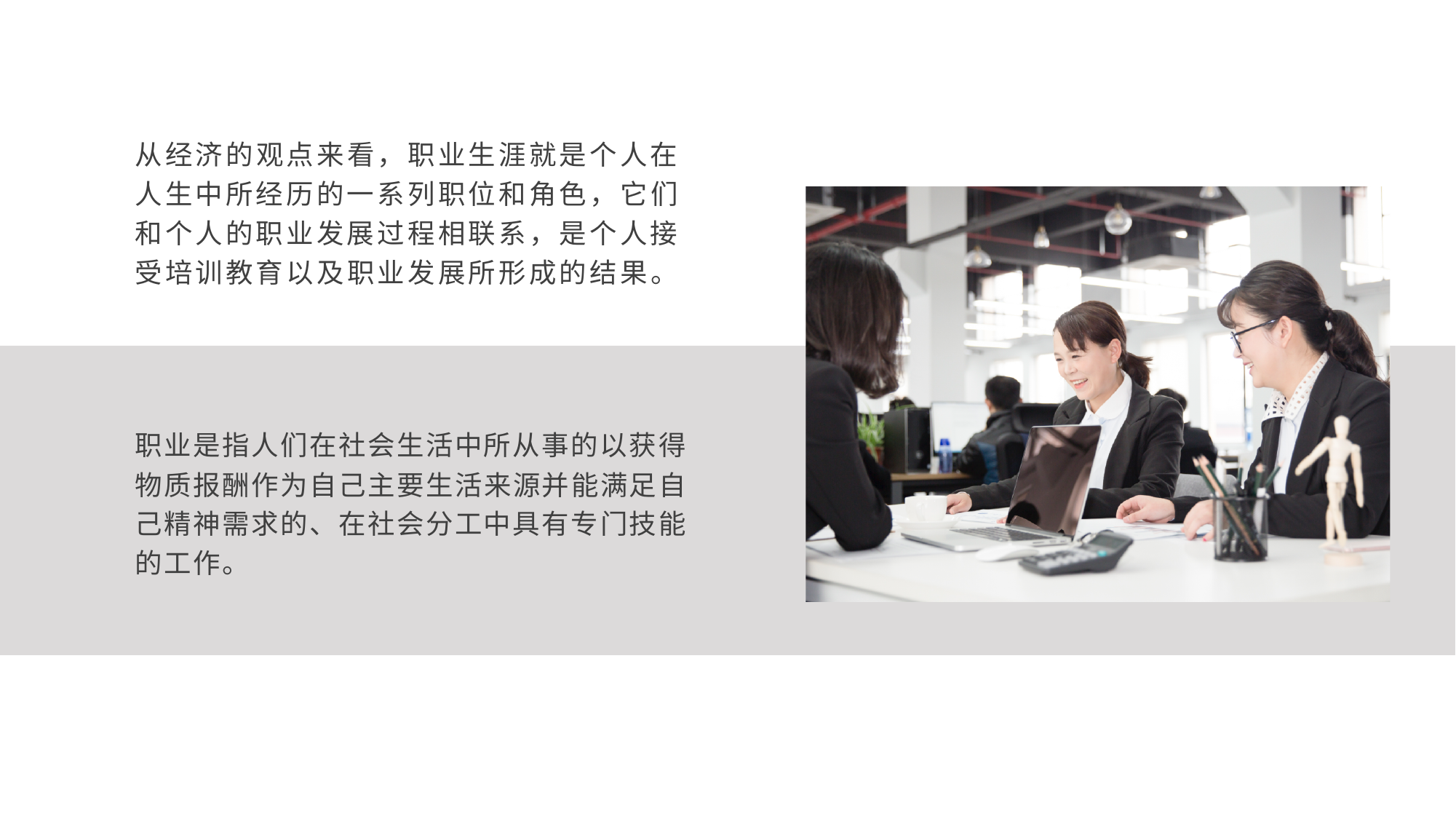

从经济的观点来看，职业生涯就是个人在人生中所经历的一系列职位和角色，它们和个人的职业发展过程相联系，是个人接受培训教育以及职业发展所形成的结果。

职业是指人们在社会生活中所从事的以获得物质报酬作为自己主要生活来源并能满足自己精神需求的、在社会分工中具有专门技能的工作。